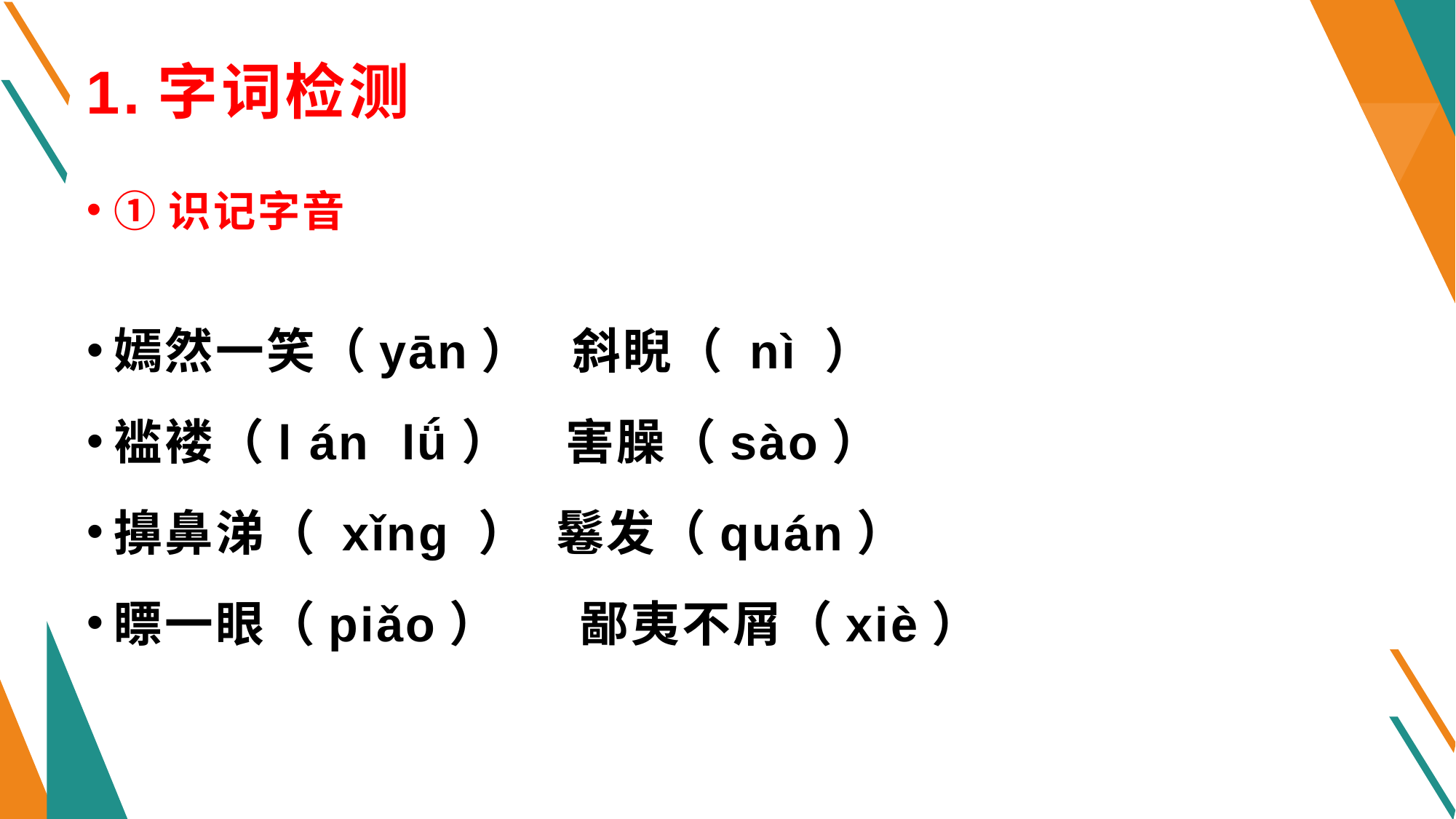

# 1.字词检测
①识记字音

嫣然一笑（yān）   斜睨（ nì ）
褴褛（l án  lǘ）    害臊（sào）
擤鼻涕（ xǐng ）  鬈发（quán）
瞟一眼（piǎo）      鄙夷不屑（xiè）